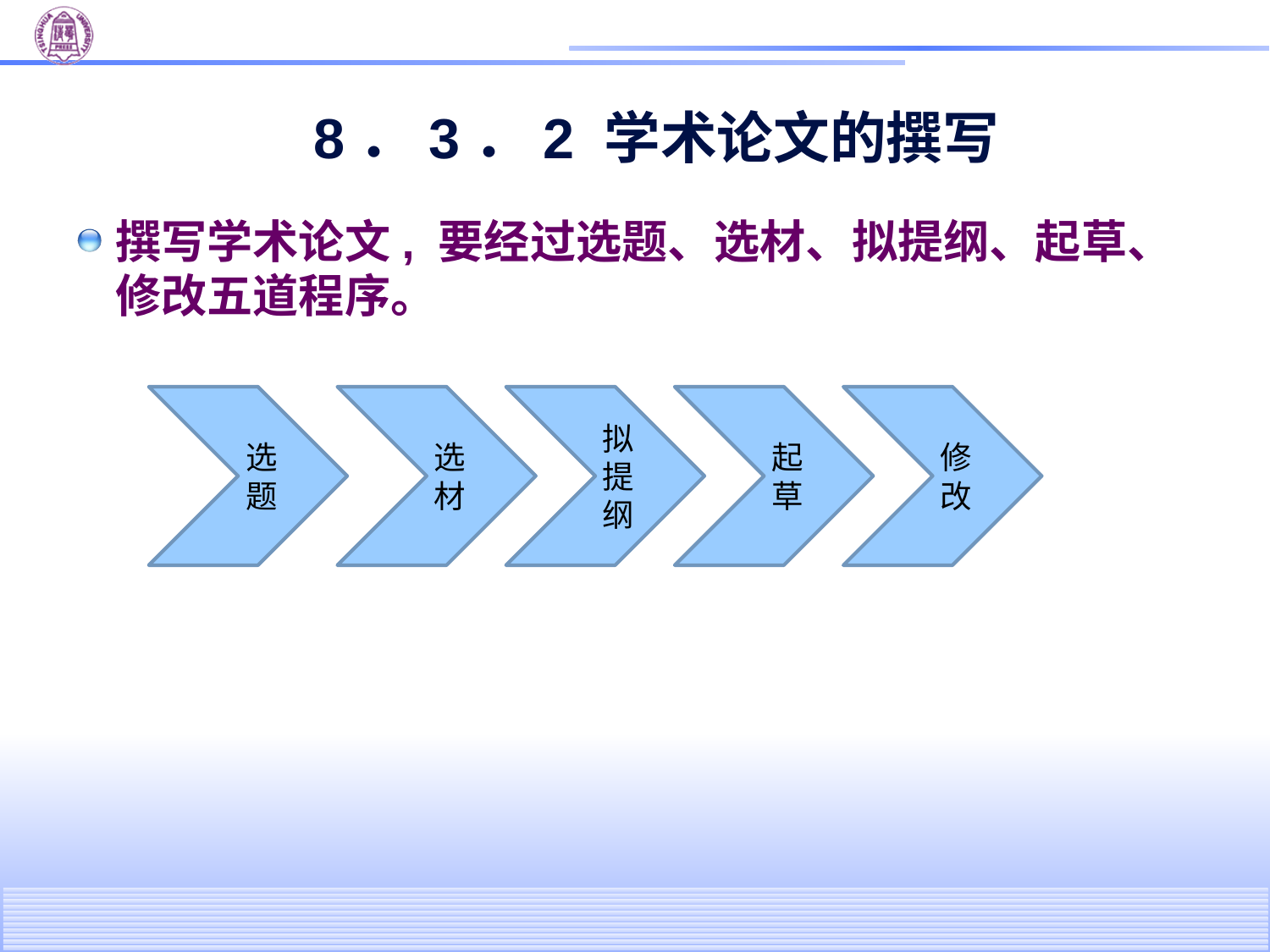

# 8．3．2 学术论文的撰写
撰写学术论文, 要经过选题、选材、拟提纲、起草、修改五道程序。

选题
选材
拟提纲
起草
修改